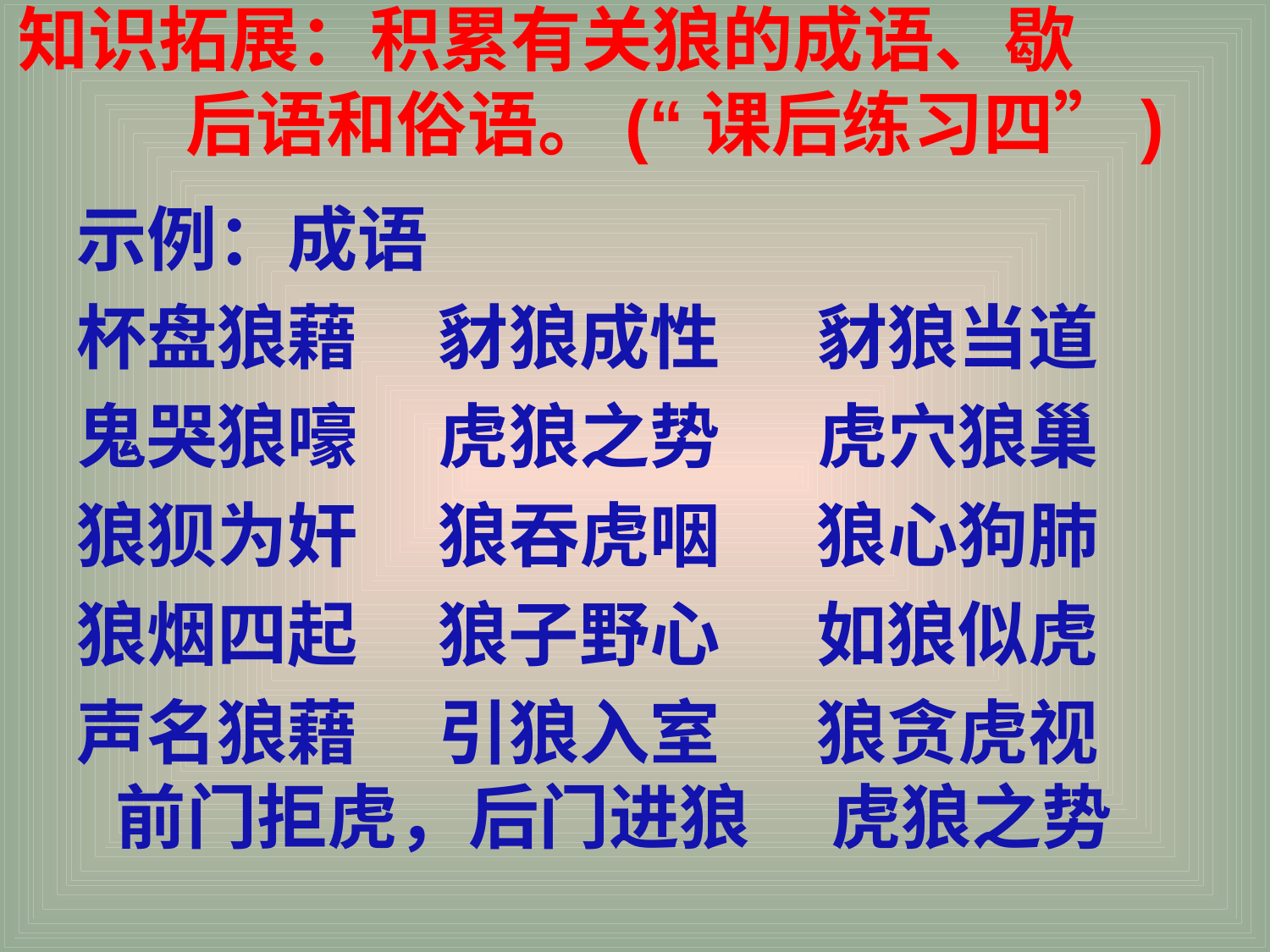

知识拓展：积累有关狼的成语、歇                 后语和俗语。(“课后练习四”)
示例：成语
杯盘狼藉     豺狼成性      豺狼当道
鬼哭狼嚎     虎狼之势      虎穴狼巢
狼狈为奸     狼吞虎咽      狼心狗肺
狼烟四起     狼子野心      如狼似虎
声名狼藉     引狼入室      狼贪虎视     前门拒虎，后门进狼     虎狼之势